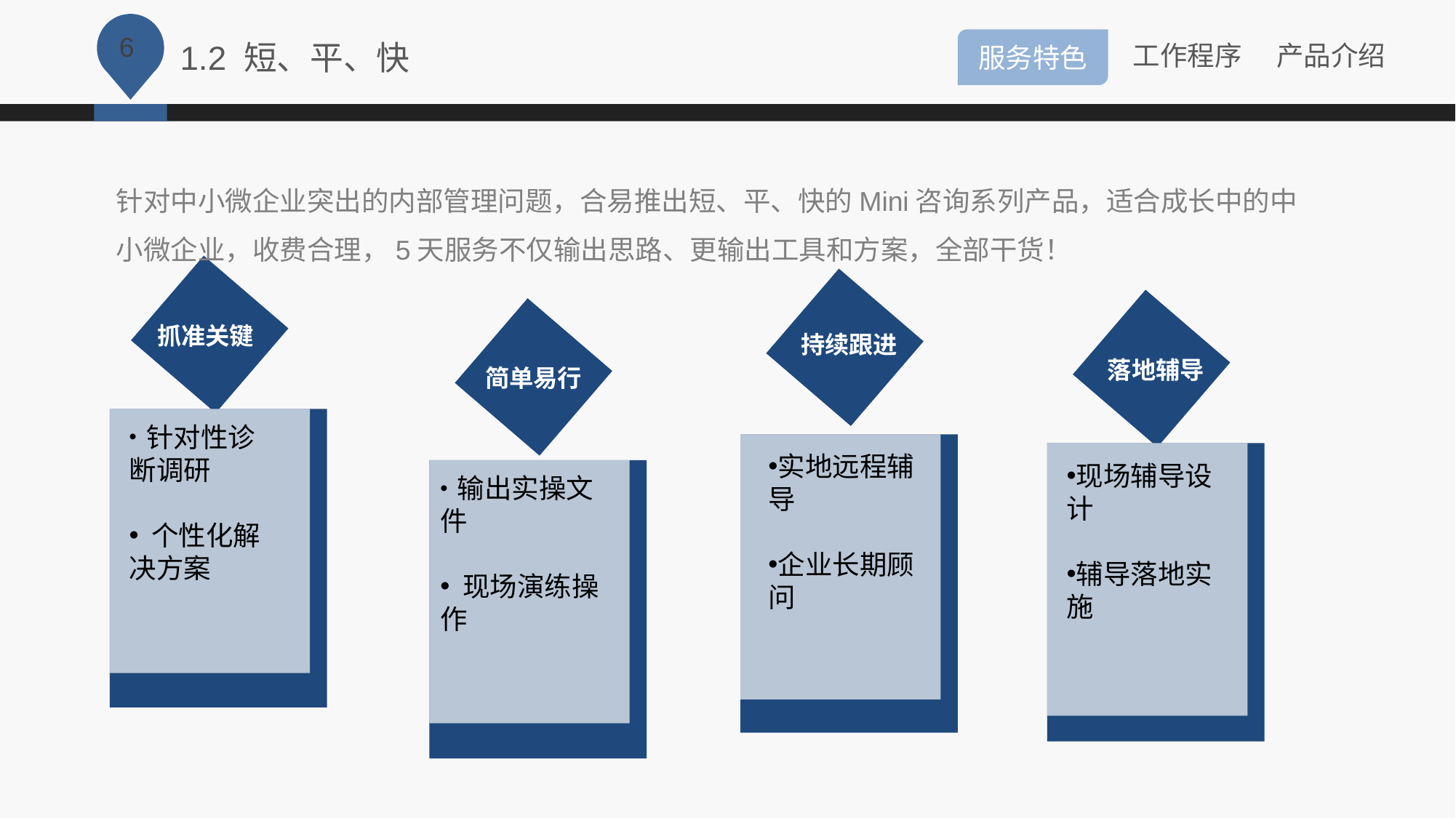

1.2 短、平、快
针对中小微企业突出的内部管理问题，合易推出短、平、快的Mini咨询系列产品，适合成长中的中小微企业，收费合理，5天服务不仅输出思路、更输出工具和方案，全部干货！

抓准关键

持续跟进
落地辅导
简单易行

 针对性诊断调研

 个性化解决方案

实地远程辅导

企业长期顾问

现场辅导设计

辅导落地实施

 输出实操文件

 现场演练操作